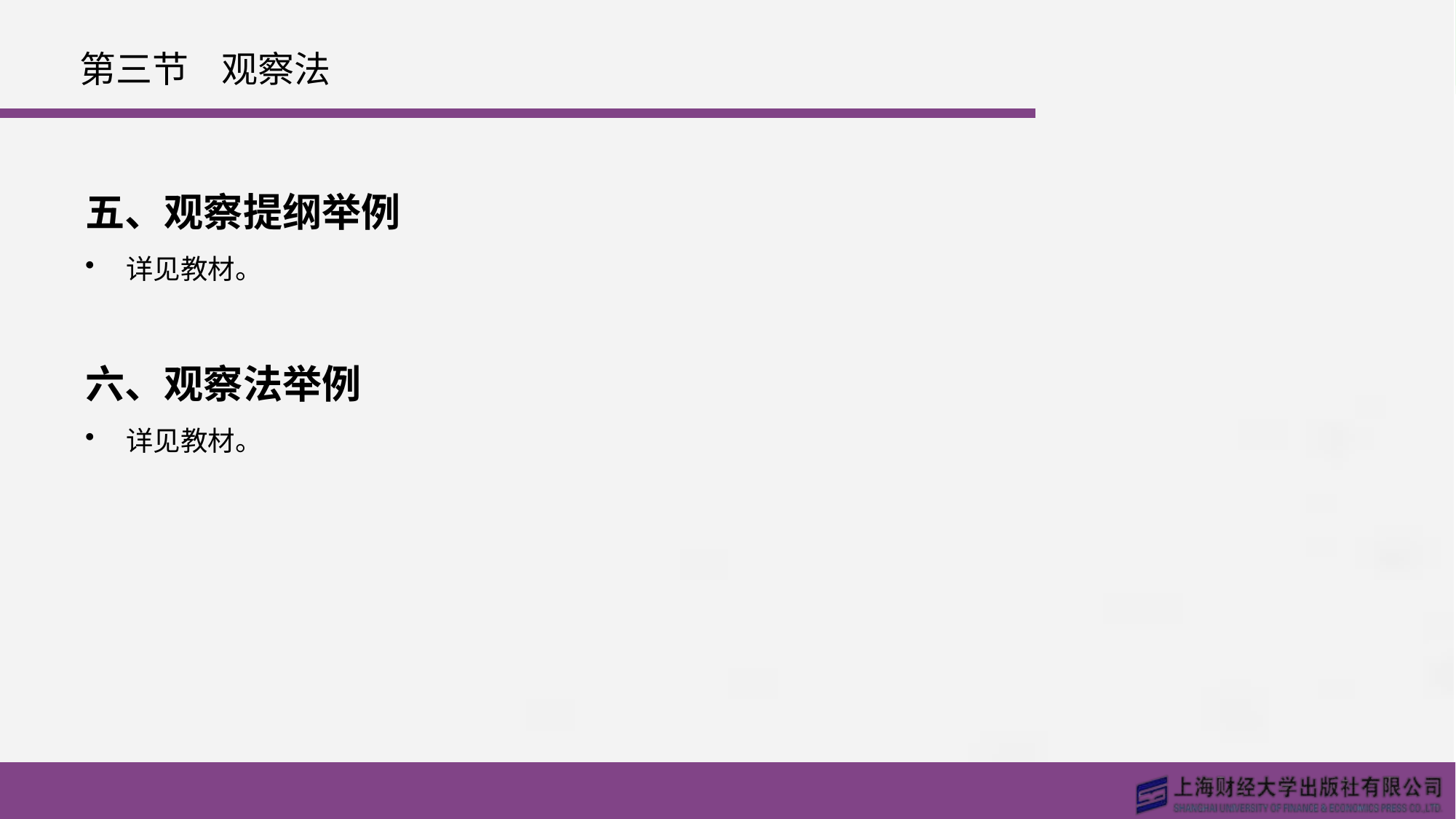

# 第三节    观察法
五、观察提纲举例
详见教材。

六、观察法举例
详见教材。